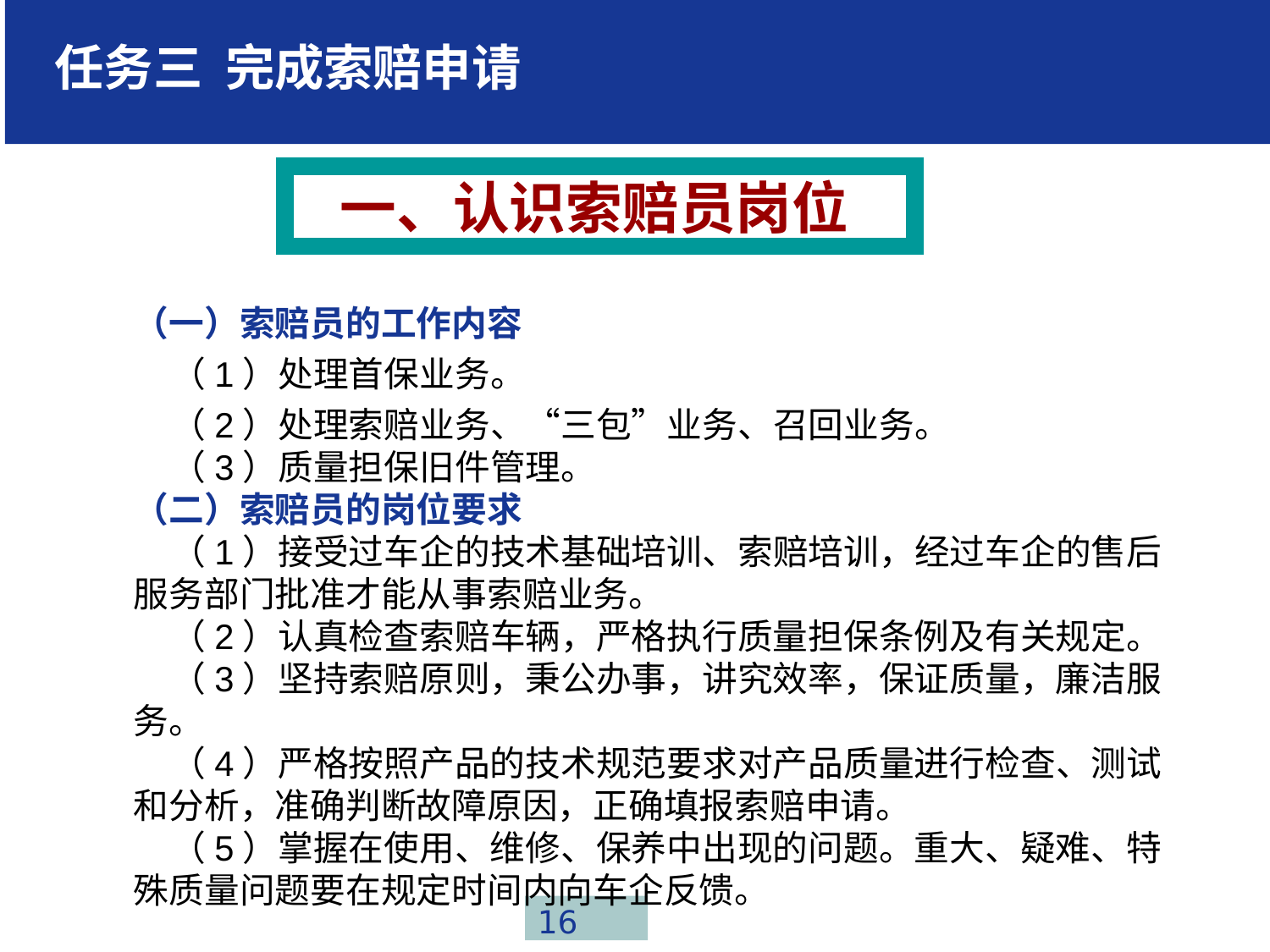

任务三  完成索赔申请
一、认识索赔员岗位
（一）索赔员的工作内容
（1）处理首保业务。
（2）处理索赔业务、“三包”业务、召回业务。
（3）质量担保旧件管理。
（二）索赔员的岗位要求
（1）接受过车企的技术基础培训、索赔培训，经过车企的售后服务部门批准才能从事索赔业务。
（2）认真检查索赔车辆，严格执行质量担保条例及有关规定。
（3）坚持索赔原则，秉公办事，讲究效率，保证质量，廉洁服务。
（4）严格按照产品的技术规范要求对产品质量进行检查、测试和分析，准确判断故障原因，正确填报索赔申请。
（5）掌握在使用、维修、保养中出现的问题。重大、疑难、特殊质量问题要在规定时间内向车企反馈。
16